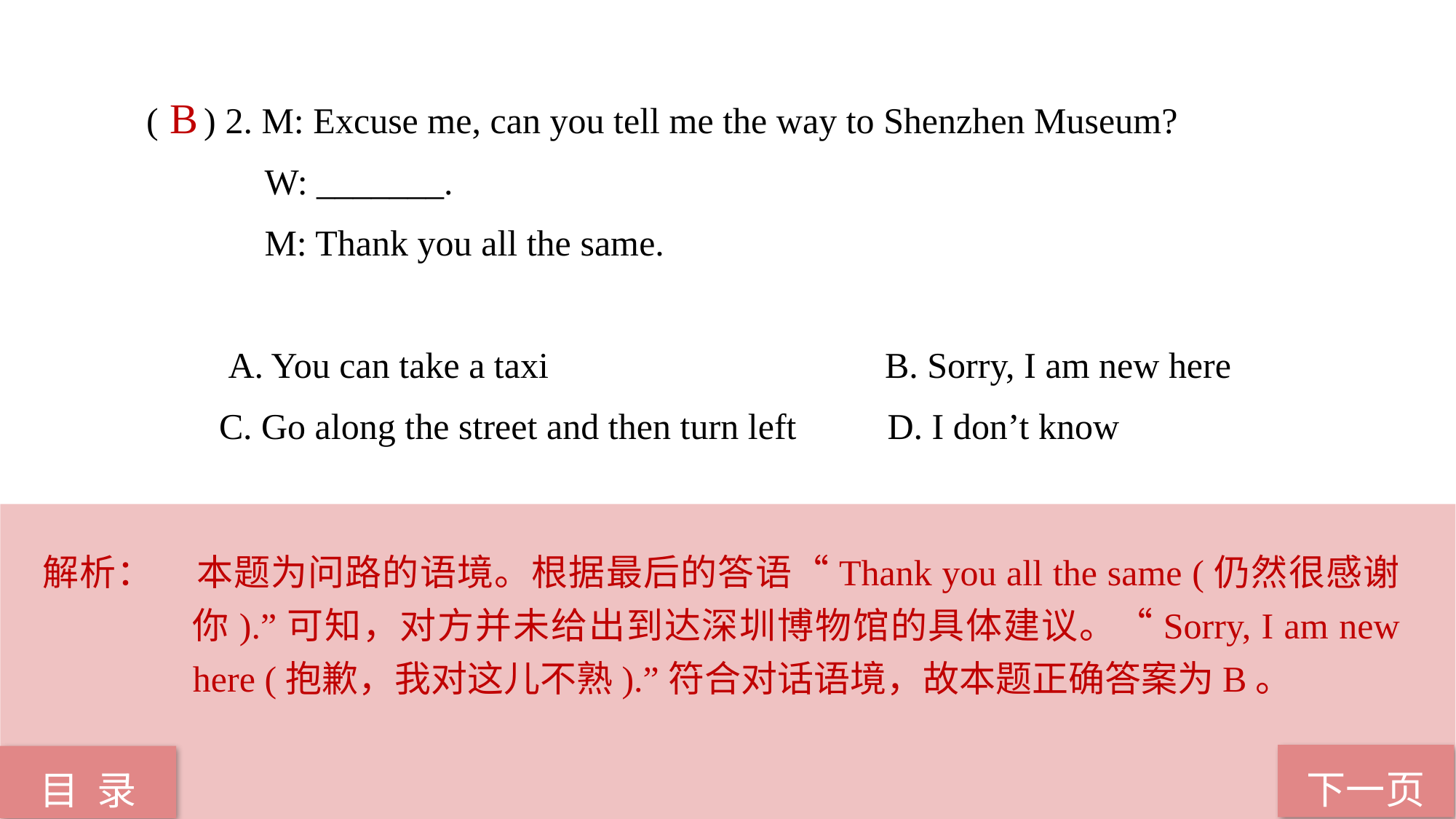

(     ) 2. M: Excuse me, can you tell me the way to Shenzhen Museum?
             W: _______.
             M: Thank you all the same.

         A. You can take a taxi                                     B. Sorry, I am new here
        C. Go along the street and then turn left          D. I don’t know
 B
解析：	本题为问路的语境。根据最后的答语“Thank you all the same (仍然很感谢你).”可知，对方并未给出到达深圳博物馆的具体建议。“Sorry, I am new here (抱歉，我对这儿不熟).”符合对话语境，故本题正确答案为B。